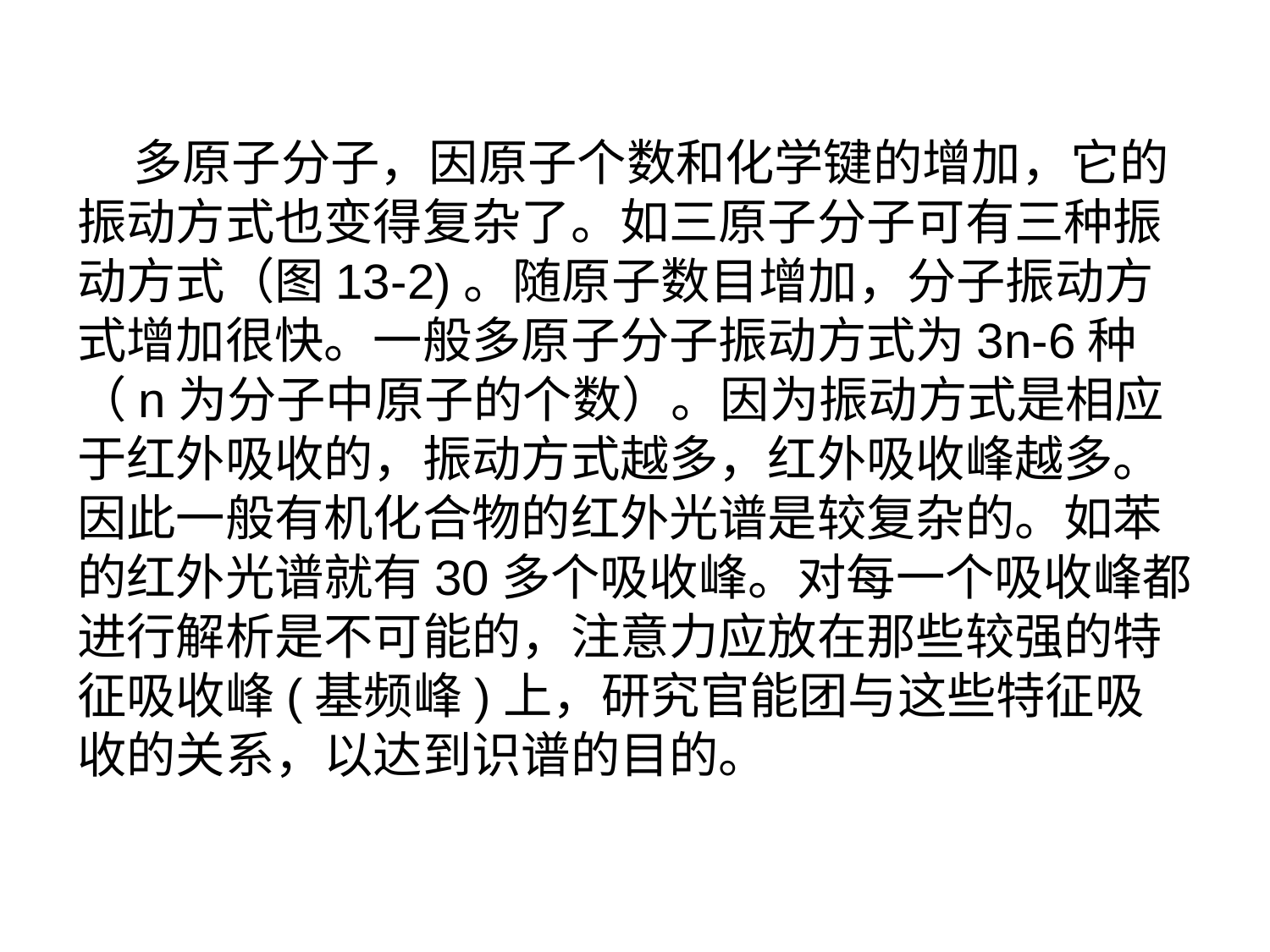

多原子分子，因原子个数和化学键的增加，它的振动方式也变得复杂了。如三原子分子可有三种振动方式（图13-2)。随原子数目增加，分子振动方式增加很快。一般多原子分子振动方式为3n-6种（n为分子中原子的个数）。因为振动方式是相应于红外吸收的，振动方式越多，红外吸收峰越多。因此一般有机化合物的红外光谱是较复杂的。如苯的红外光谱就有30多个吸收峰。对每一个吸收峰都进行解析是不可能的，注意力应放在那些较强的特征吸收峰(基频峰)上，研究官能团与这些特征吸收的关系，以达到识谱的目的。